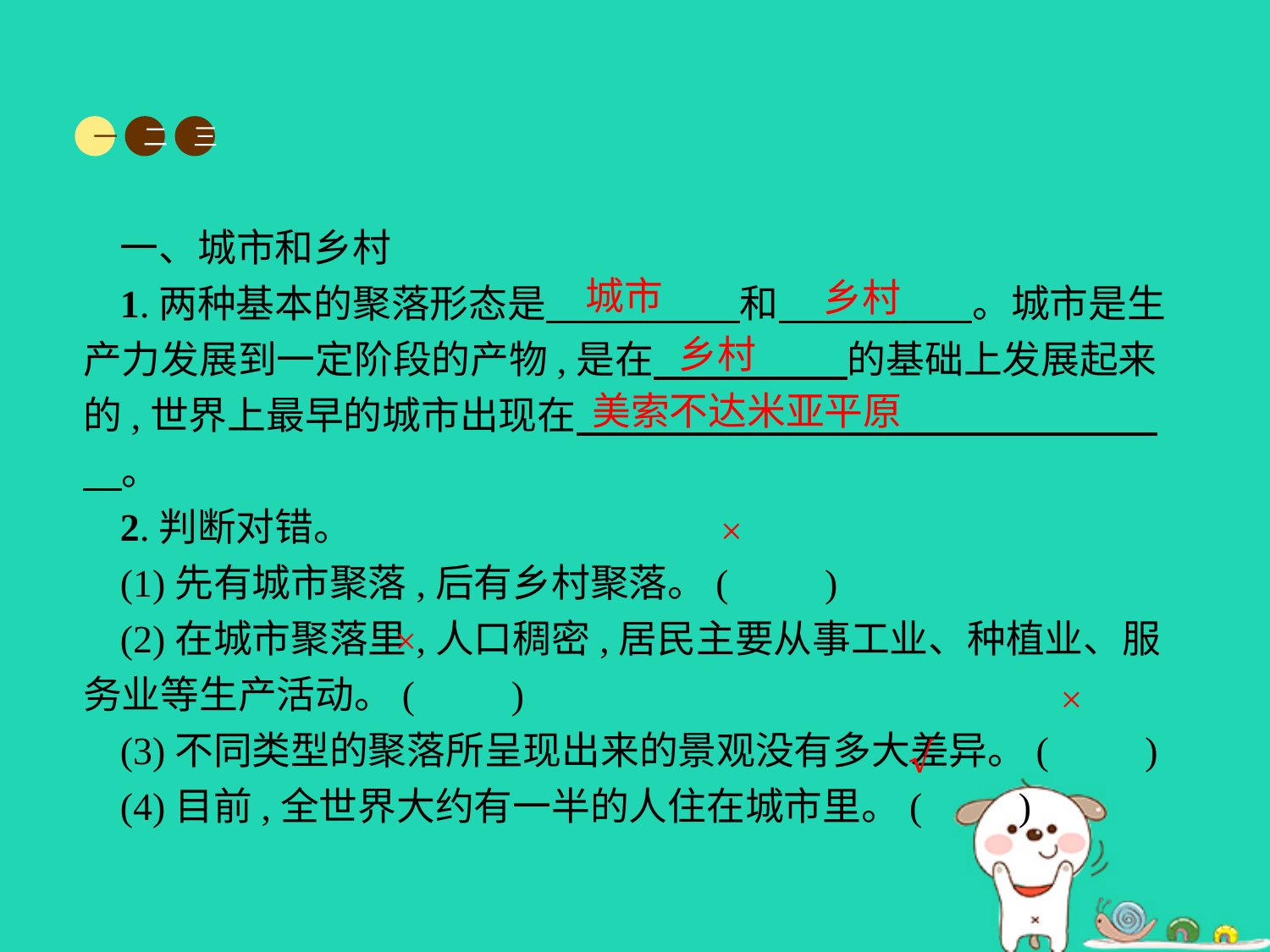

一
二
三
一、城市和乡村
1.两种基本的聚落形态是　　　　　和　　　　　。城市是生产力发展到一定阶段的产物,是在　　　　　的基础上发展起来的,世界上最早的城市出现在　　　　　　　　　　　　　　　　。
2.判断对错。
(1)先有城市聚落,后有乡村聚落。(　　)
(2)在城市聚落里,人口稠密,居民主要从事工业、种植业、服务业等生产活动。(　　)
(3)不同类型的聚落所呈现出来的景观没有多大差异。(　　)
(4)目前,全世界大约有一半的人住在城市里。(　　)
城市
乡村
乡村
美索不达米亚平原
×
×
×
√